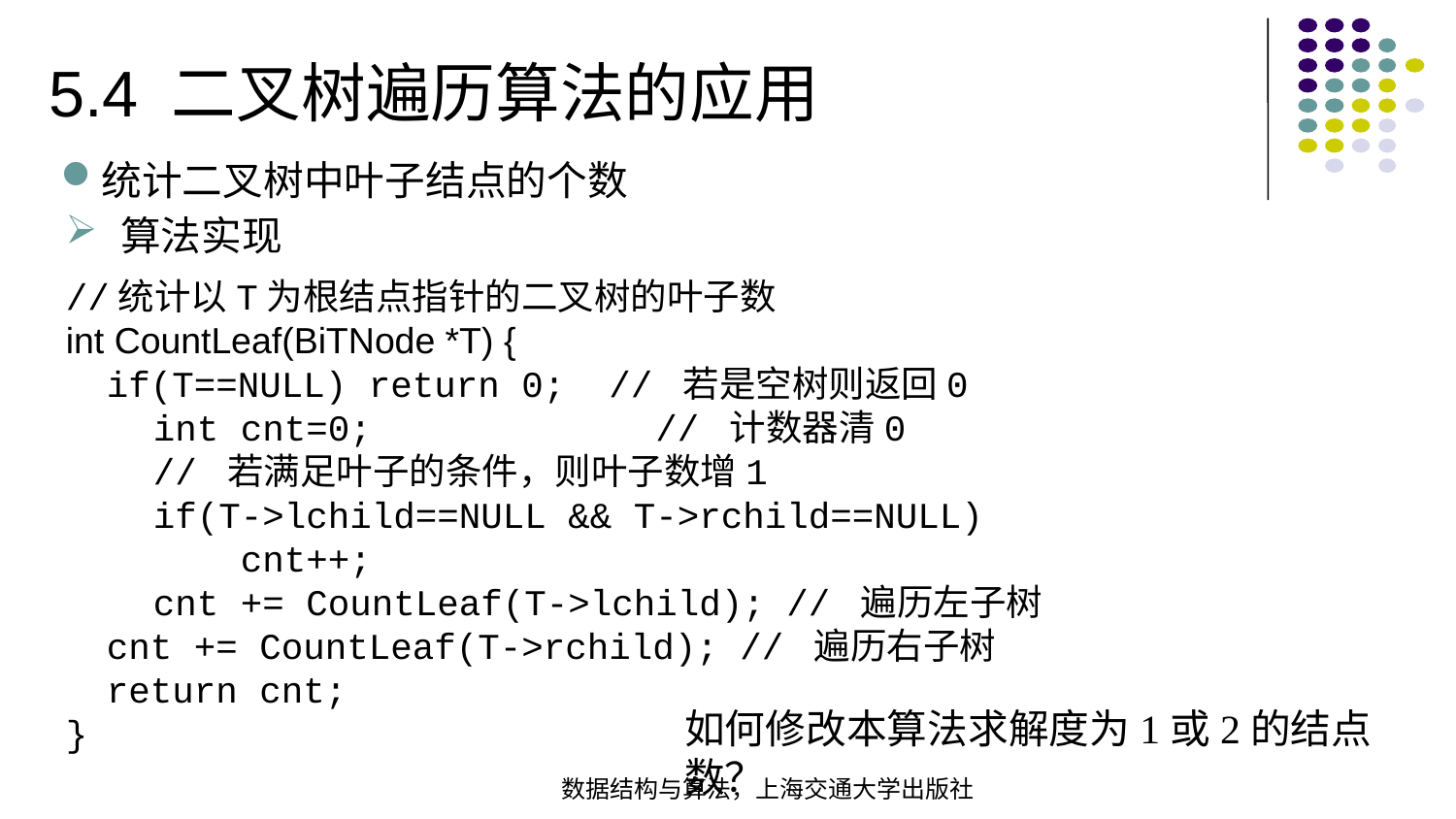

5.4 二叉树遍历算法的应用
统计二叉树中叶子结点的个数
算法实现
//统计以T为根结点指针的二叉树的叶子数int CountLeaf(BiTNode *T) {    if(T==NULL) return 0;  // 若是空树则返回0    int cnt=0;             // 计数器清0    // 若满足叶子的条件，则叶子数增1
    if(T->lchild==NULL && T->rchild==NULL)
        cnt++;    cnt += CountLeaf(T->lchild); // 遍历左子树    cnt += CountLeaf(T->rchild); // 遍历右子树    return cnt;}
如何修改本算法求解度为1或2的结点数？